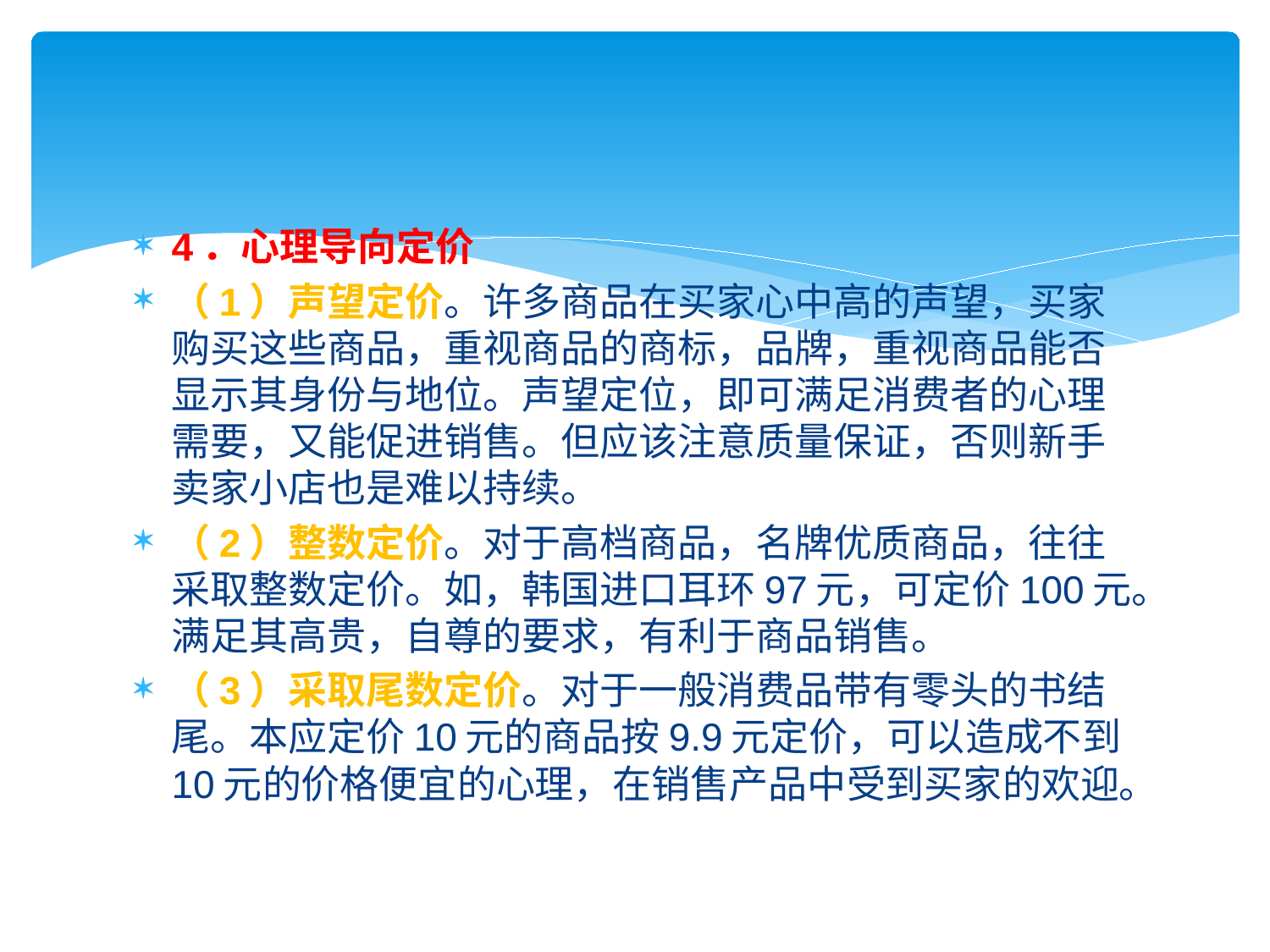

4．心理导向定价
（1）声望定价。许多商品在买家心中高的声望，买家购买这些商品，重视商品的商标，品牌，重视商品能否显示其身份与地位。声望定位，即可满足消费者的心理需要，又能促进销售。但应该注意质量保证，否则新手卖家小店也是难以持续。
（2）整数定价。对于高档商品，名牌优质商品，往往采取整数定价。如，韩国进口耳环97元，可定价100元。满足其高贵，自尊的要求，有利于商品销售。
（3）采取尾数定价。对于一般消费品带有零头的书结尾。本应定价10元的商品按9.9元定价，可以造成不到10元的价格便宜的心理，在销售产品中受到买家的欢迎。